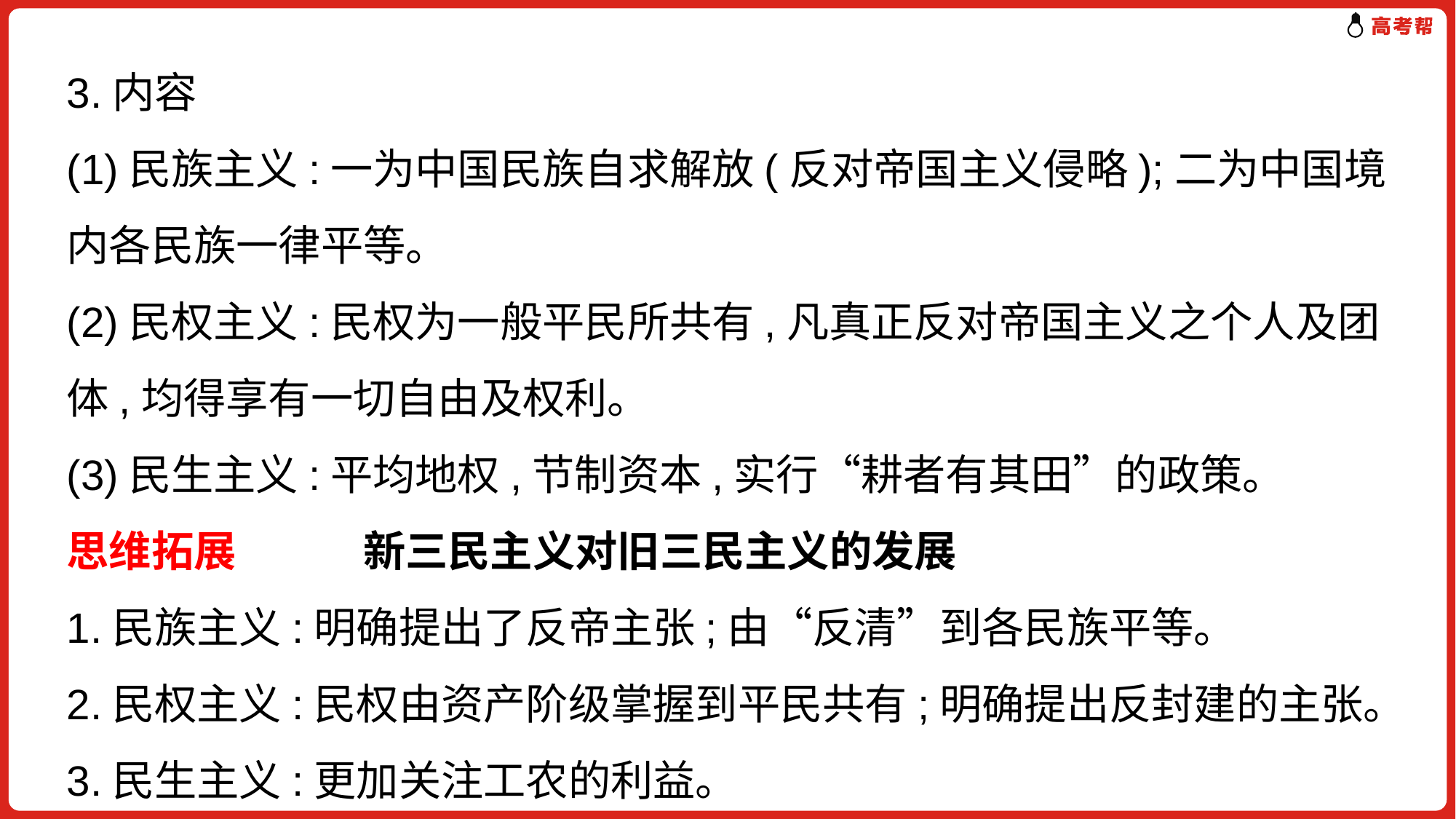

3.内容
(1)民族主义:一为中国民族自求解放(反对帝国主义侵略);二为中国境内各民族一律平等。
(2)民权主义:民权为一般平民所共有,凡真正反对帝国主义之个人及团体,均得享有一切自由及权利。
(3)民生主义:平均地权,节制资本,实行“耕者有其田”的政策。
思维拓展　　　新三民主义对旧三民主义的发展
1.民族主义:明确提出了反帝主张;由“反清”到各民族平等。
2.民权主义:民权由资产阶级掌握到平民共有;明确提出反封建的主张。
3.民生主义:更加关注工农的利益。